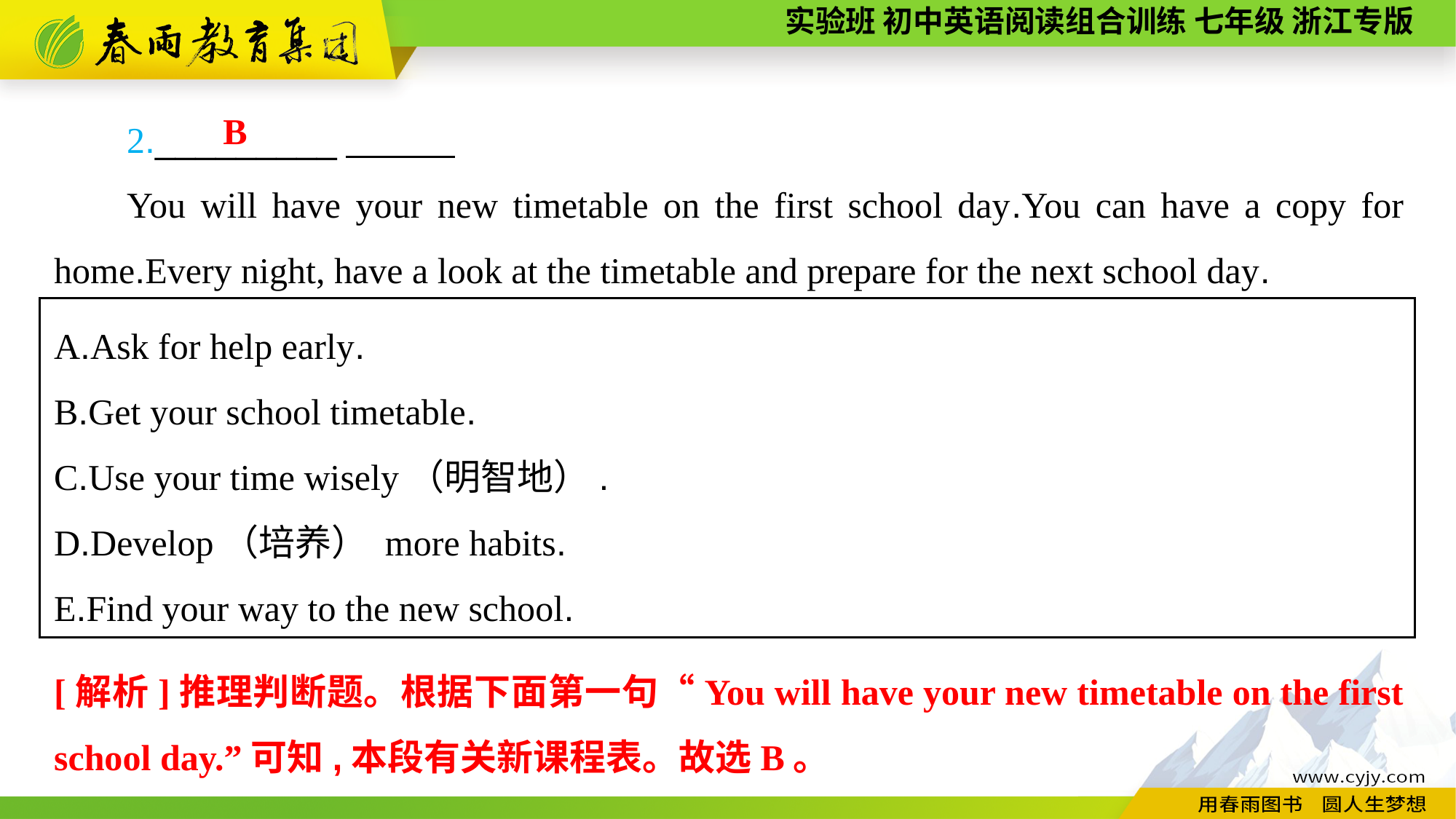

2._________
You will have your new timetable on the first school day.You can have a copy for home.Every night, have a look at the timetable and prepare for the next school day.
B
A.Ask for help early.
B.Get your school timetable.
C.Use your time wisely（明智地）.
D.Develop（培养） more habits.
E.Find your way to the new school.

[解析]推理判断题。根据下面第一句“You will have your new timetable on the first school day.”可知,本段有关新课程表。故选B。